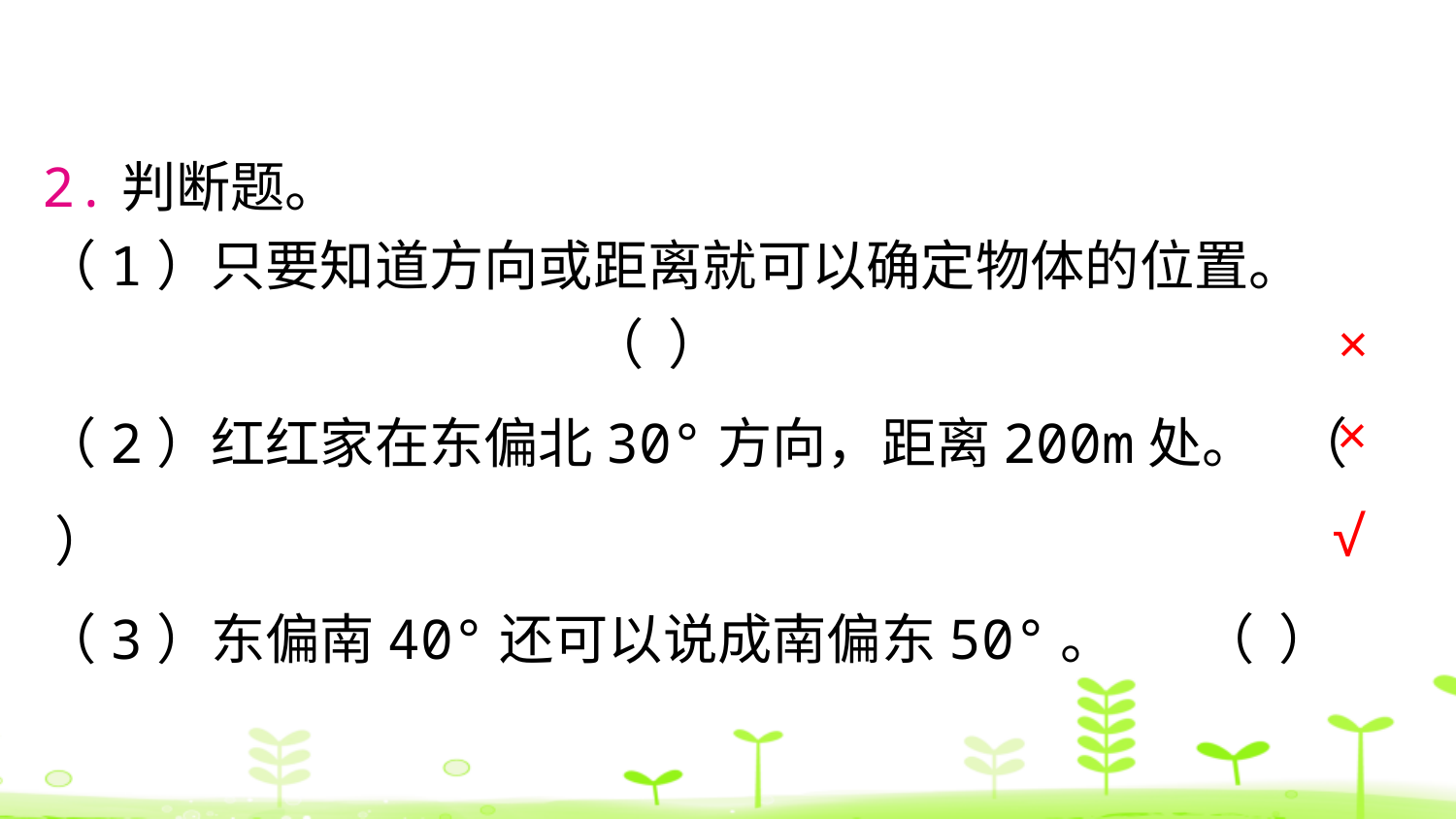

2.判断题。
（1）只要知道方向或距离就可以确定物体的位置。
                                            （  ）
（2）红红家在东偏北30°方向，距离200m处。   （  ）
（3）东偏南40°还可以说成南偏东50°。       （  ）
×
×
√